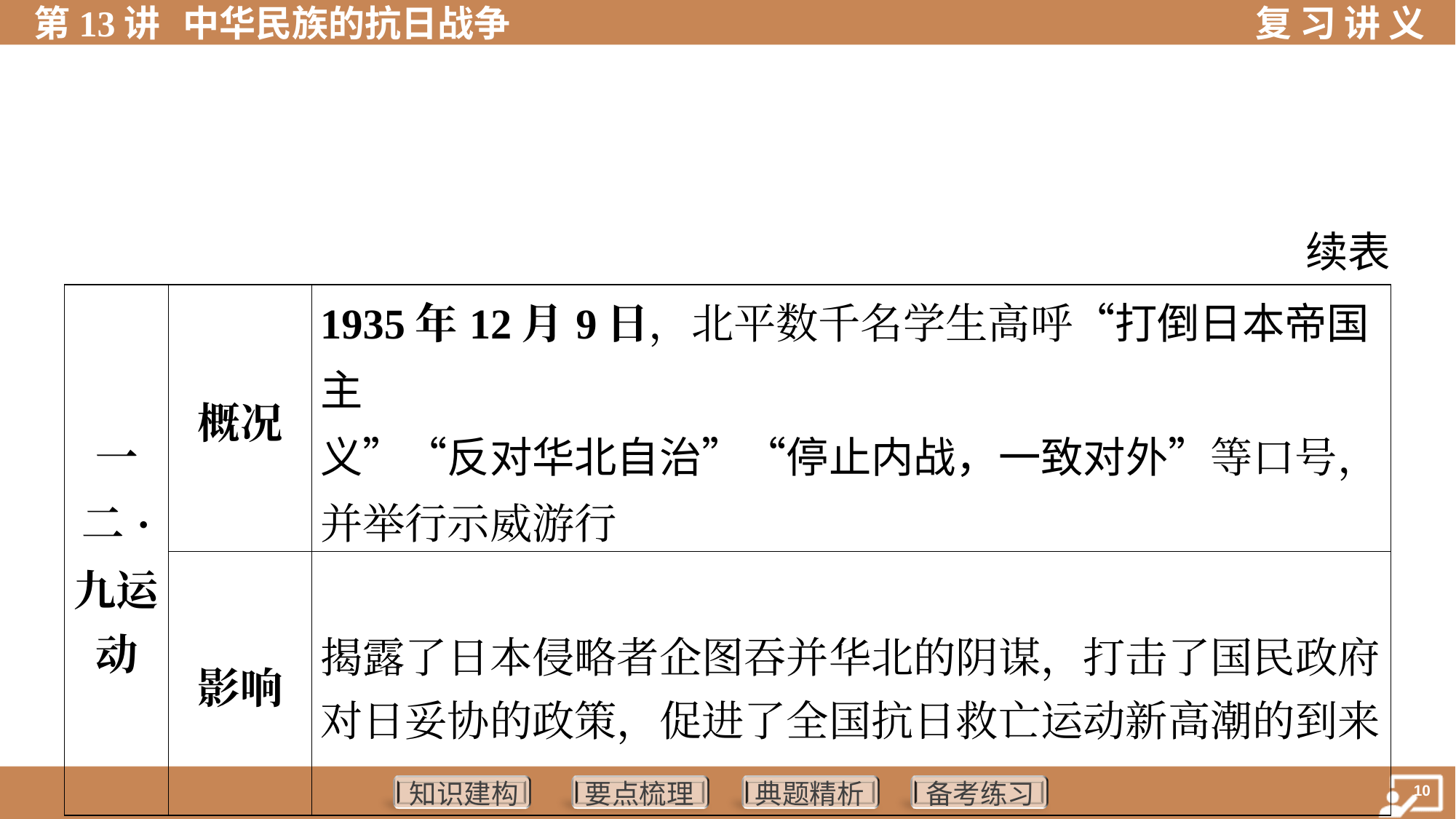

续表
| 一 二· 九运 动 | 概况 | 1935年12月9日，北平数千名学生高呼“打倒日本帝国主 义”“反对华北自治”“停止内战，一致对外”等口号，并举行示威游行 |  |
| --- | --- | --- | --- |
|  | 影响 | 揭露了日本侵略者企图吞并华北的阴谋，打击了国民政府 对日妥协的政策，促进了全国抗日救亡运动新高潮的到来 |  |